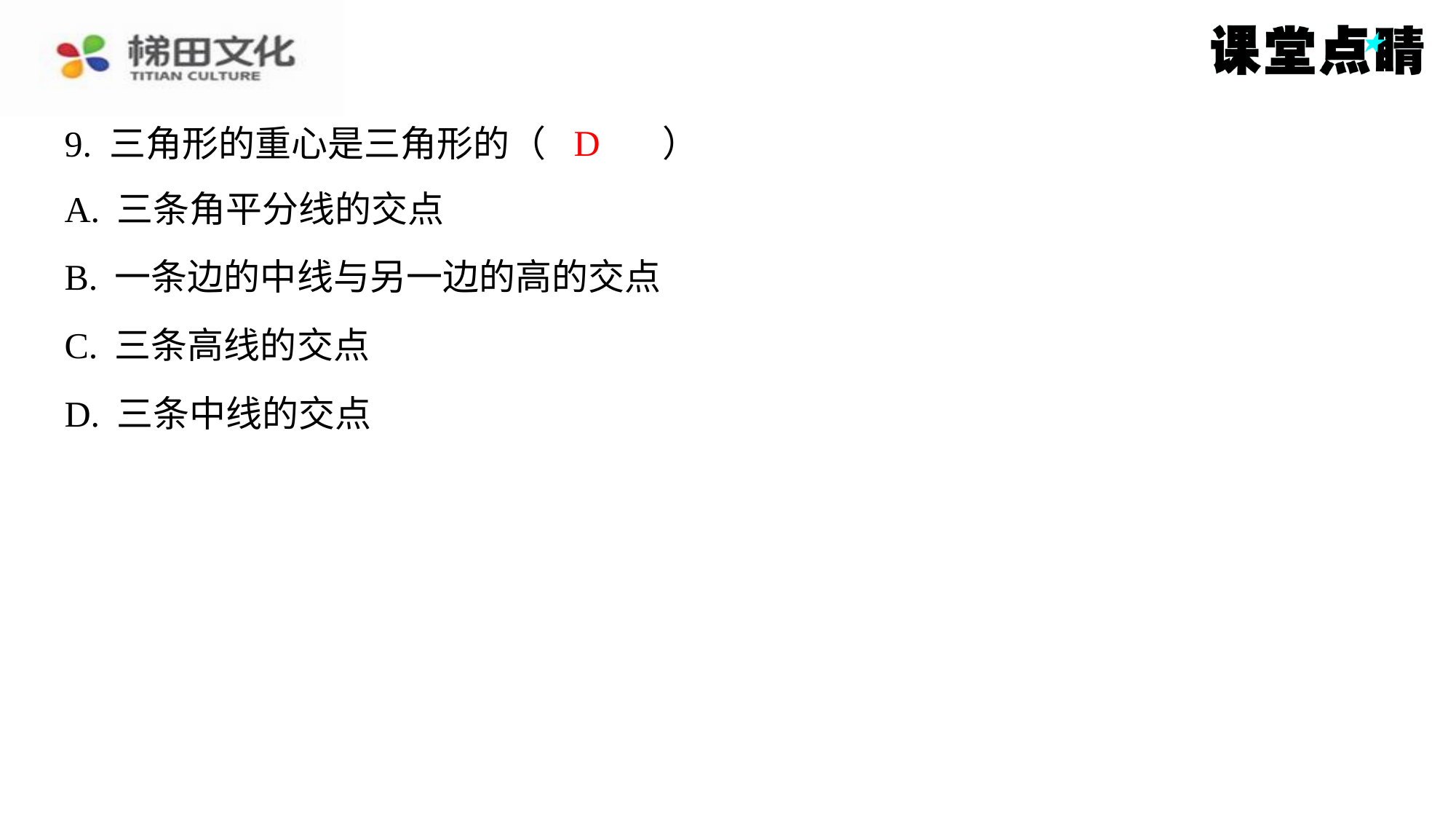

D
9. 三角形的重心是三角形的（　D　）
| A. 三条角平分线的交点 |
| --- |
| B. 一条边的中线与另一边的高的交点 |
| C. 三条高线的交点 |
| D. 三条中线的交点 |